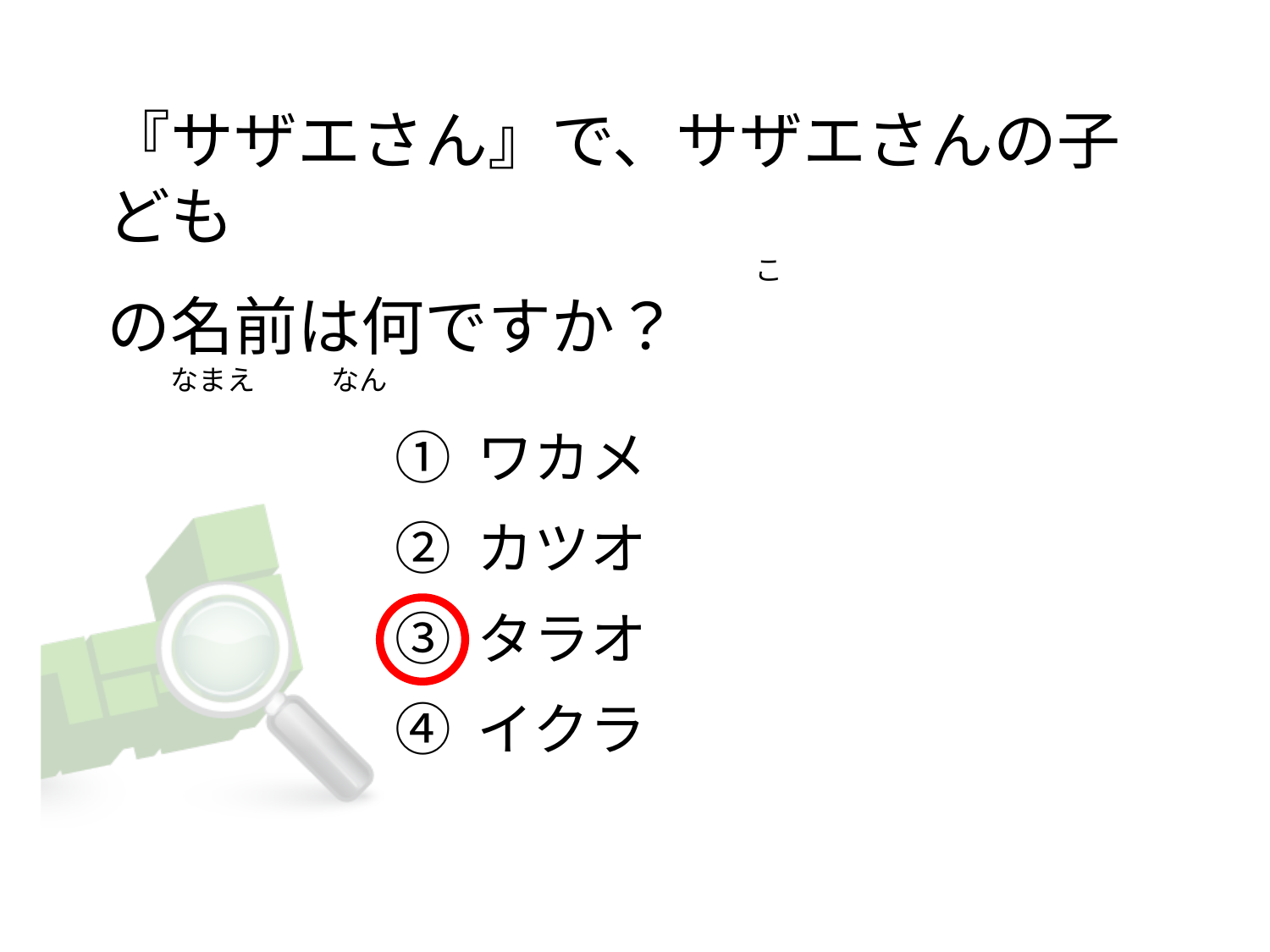

# 『サザエさん』で、サザエさんの子ども                                                                                                       こ の名前は何ですか？           なまえ            なん
① ワカメ
② カツオ
③ タラオ
④ イクラ